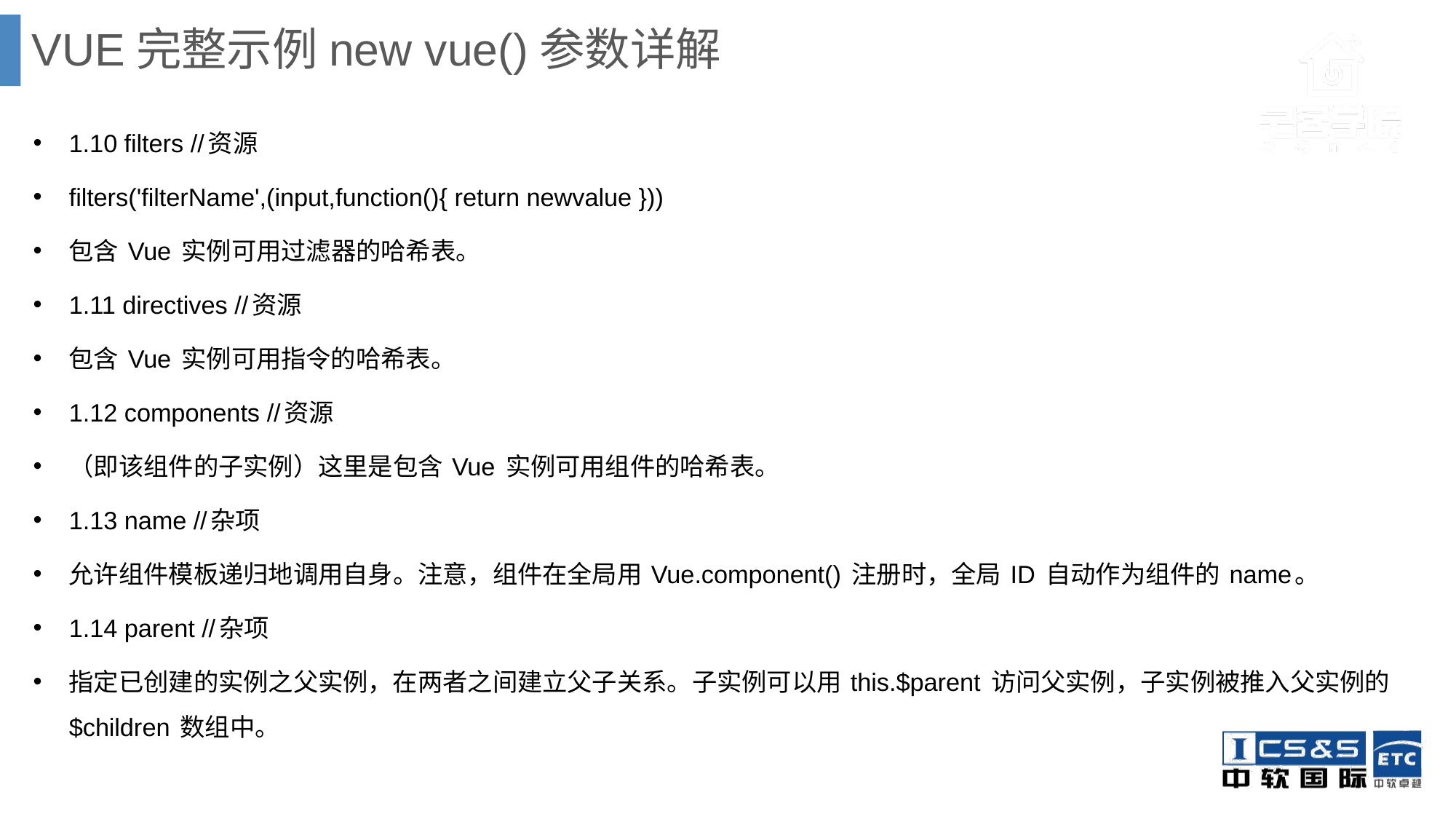

# VUE完整示例new vue()参数详解
1.10 filters //资源
filters('filterName',(input,function(){ return newvalue }))
包含 Vue 实例可用过滤器的哈希表。
1.11 directives //资源
包含 Vue 实例可用指令的哈希表。
1.12 components //资源
（即该组件的子实例）这里是包含 Vue 实例可用组件的哈希表。
1.13 name //杂项
允许组件模板递归地调用自身。注意，组件在全局用 Vue.component() 注册时，全局 ID 自动作为组件的 name。
1.14 parent //杂项
指定已创建的实例之父实例，在两者之间建立父子关系。子实例可以用 this.$parent 访问父实例，子实例被推入父实例的 $children 数组中。